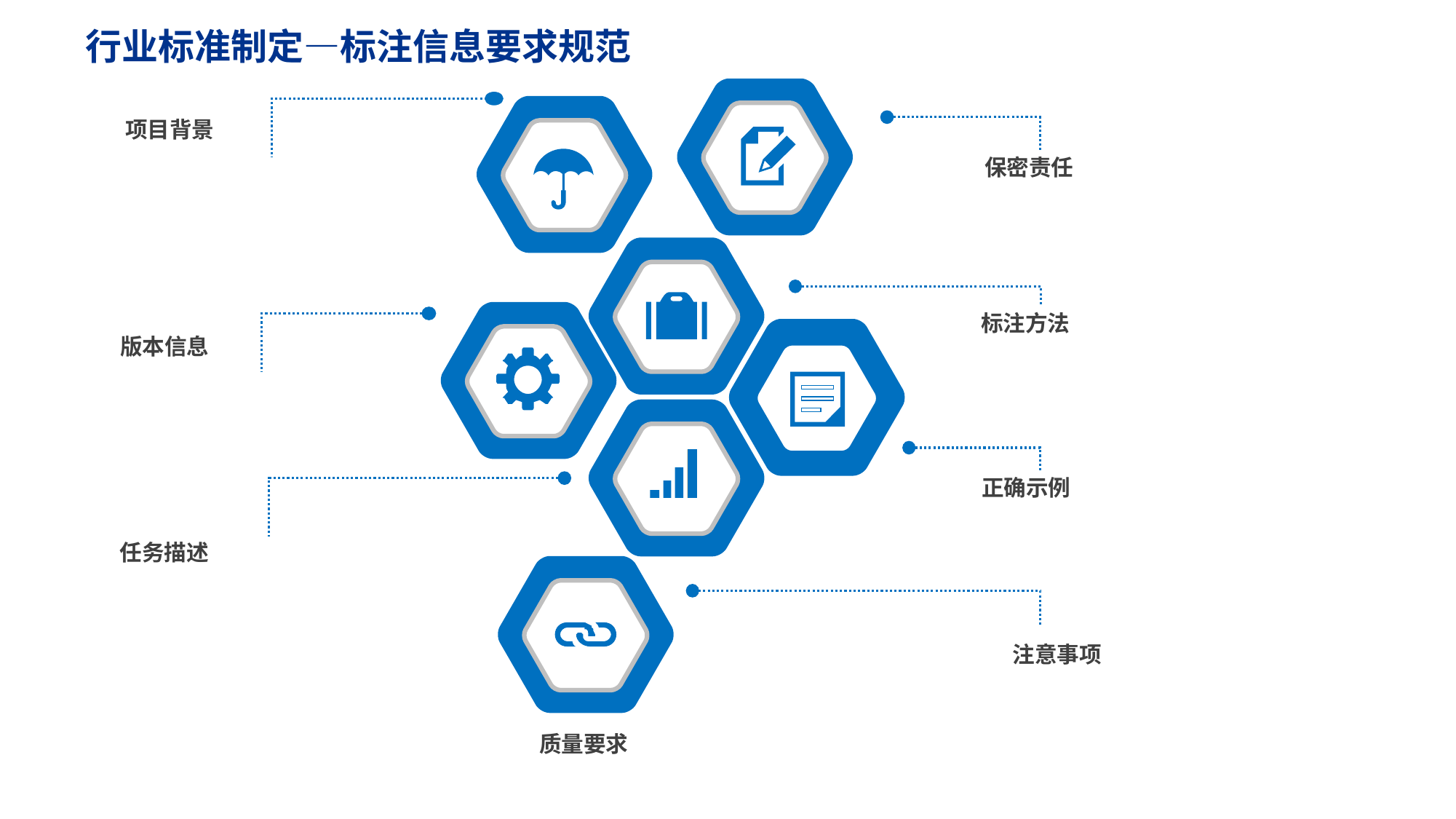

行业标准制定—标注信息要求规范

项目背景

保密责任

标注方法

版本信息

正确示例

任务描述

注意事项
质量要求